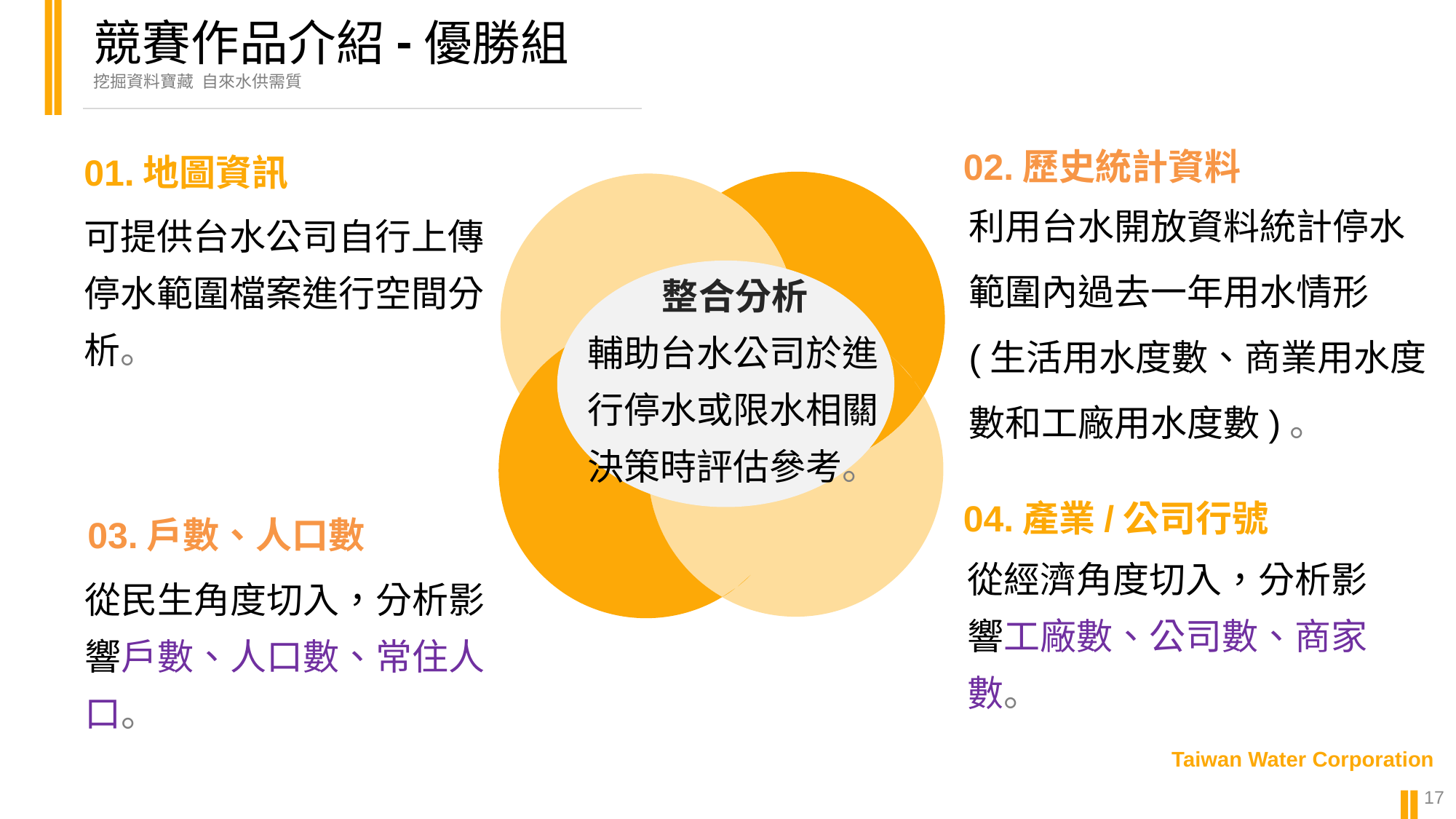

競賽作品介紹-優勝組
挖掘資料寶藏  自來水供需質
02.歷史統計資料

01.地圖資訊
利用台水開放資料統計停水範圍內過去一年用水情形
(生活用水度數、商業用水度數和工廠用水度數)。
可提供台水公司自行上傳停水範圍檔案進行空間分析。

整合分析
輔助台水公司於進行停水或限水相關決策時評估參考。
04.產業/公司行號
03.戶數、人口數
從經濟角度切入，分析影響工廠數、公司數、商家數。
從民生角度切入，分析影響戶數、人口數、常住人口。
Taiwan Water Corporation
17